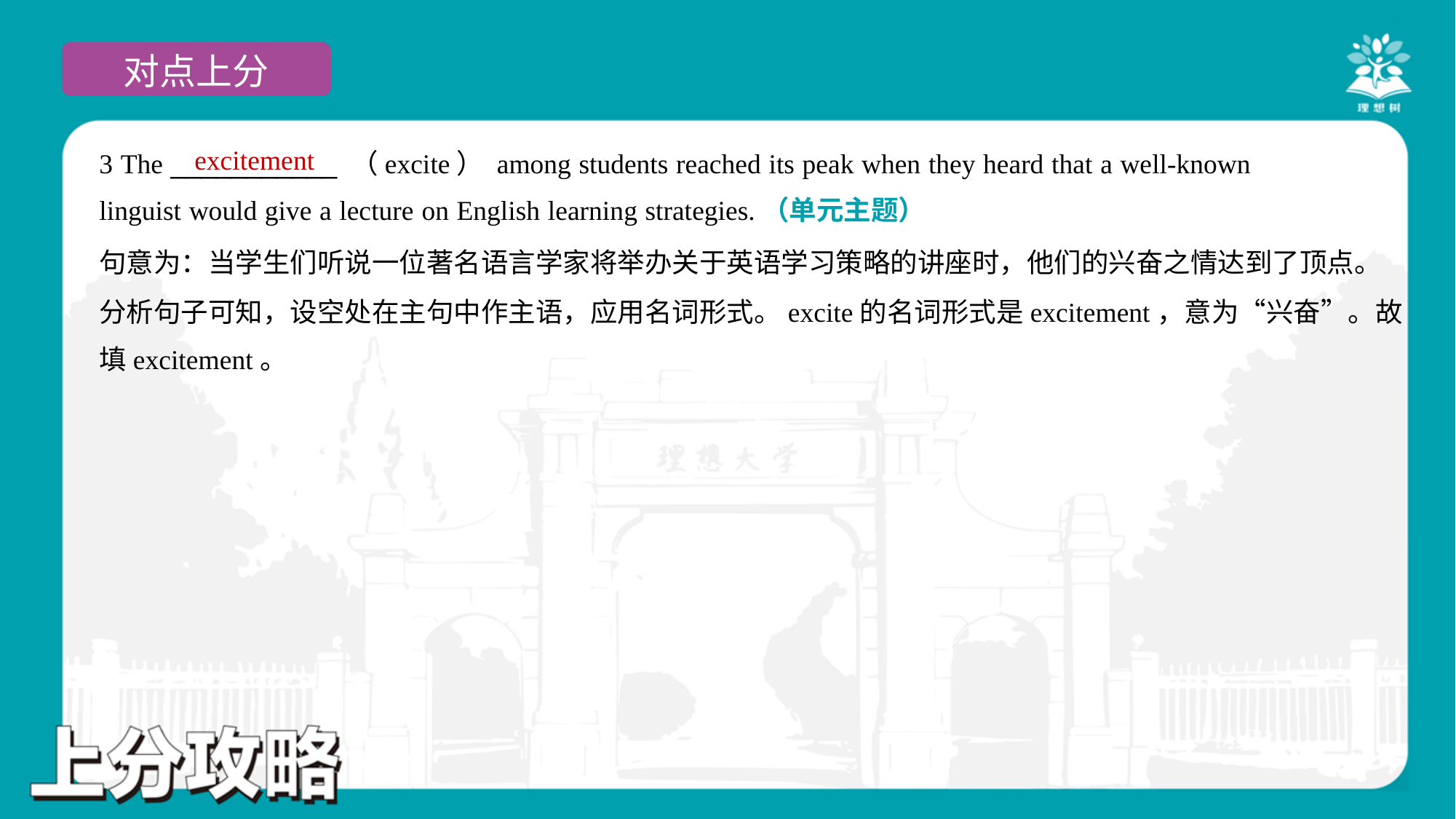

excitement
3 The ___________ （excite） among students reached its peak when they heard that a well-known
linguist would give a lecture on English learning strategies.（单元主题）
句意为：当学生们听说一位著名语言学家将举办关于英语学习策略的讲座时，他们的兴奋之情达到了顶点。
分析句子可知，设空处在主句中作主语，应用名词形式。excite的名词形式是excitement，意为“兴奋”。故
填excitement。